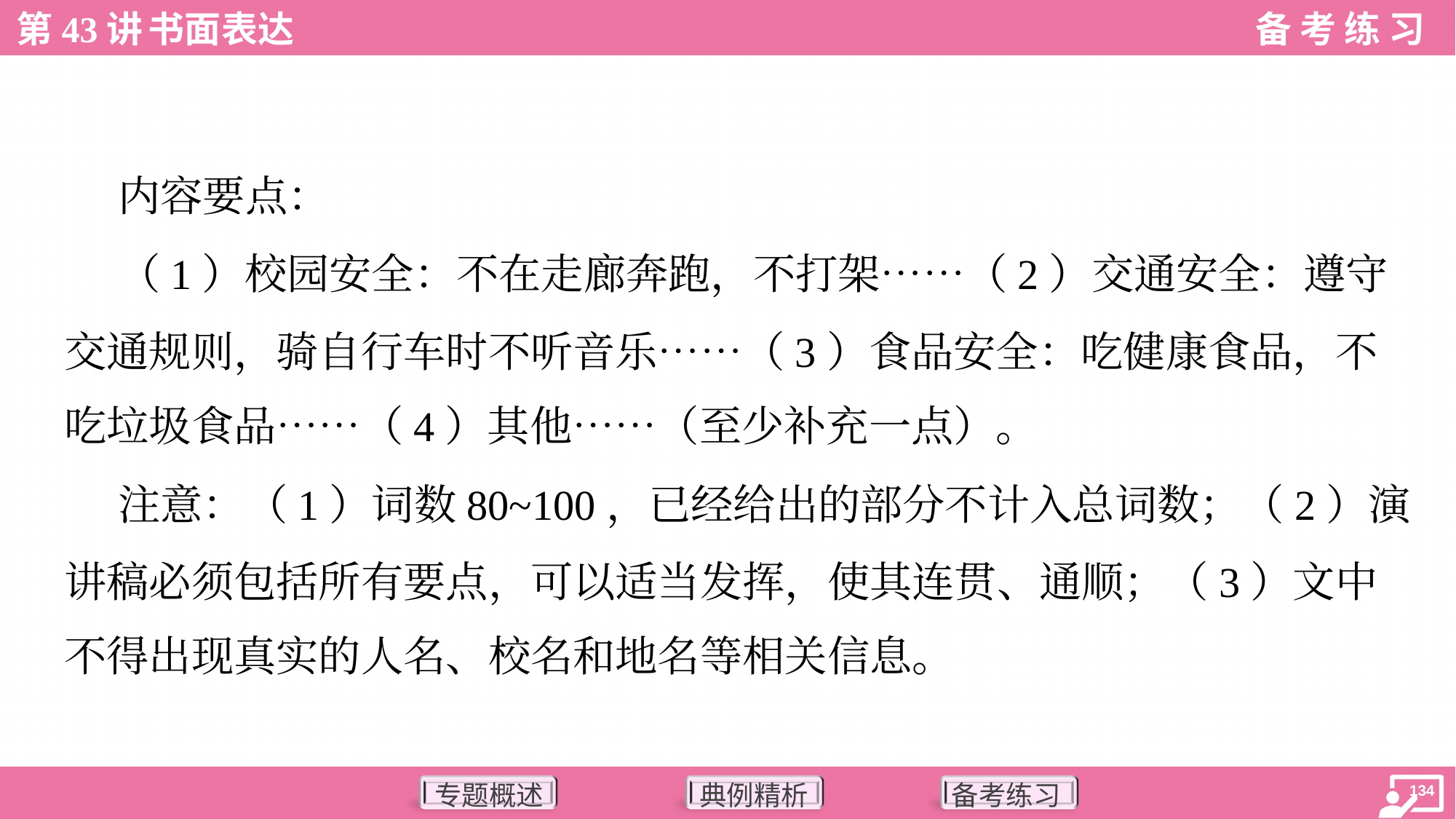

内容要点：
    （1）校园安全：不在走廊奔跑，不打架……（2）交通安全：遵守
交通规则，骑自行车时不听音乐……（3）食品安全：吃健康食品，不
吃垃圾食品……（4）其他……（至少补充一点）。
    注意：（1）词数80~100，已经给出的部分不计入总词数；（2）演
讲稿必须包括所有要点，可以适当发挥，使其连贯、通顺；（3）文中
不得出现真实的人名、校名和地名等相关信息。